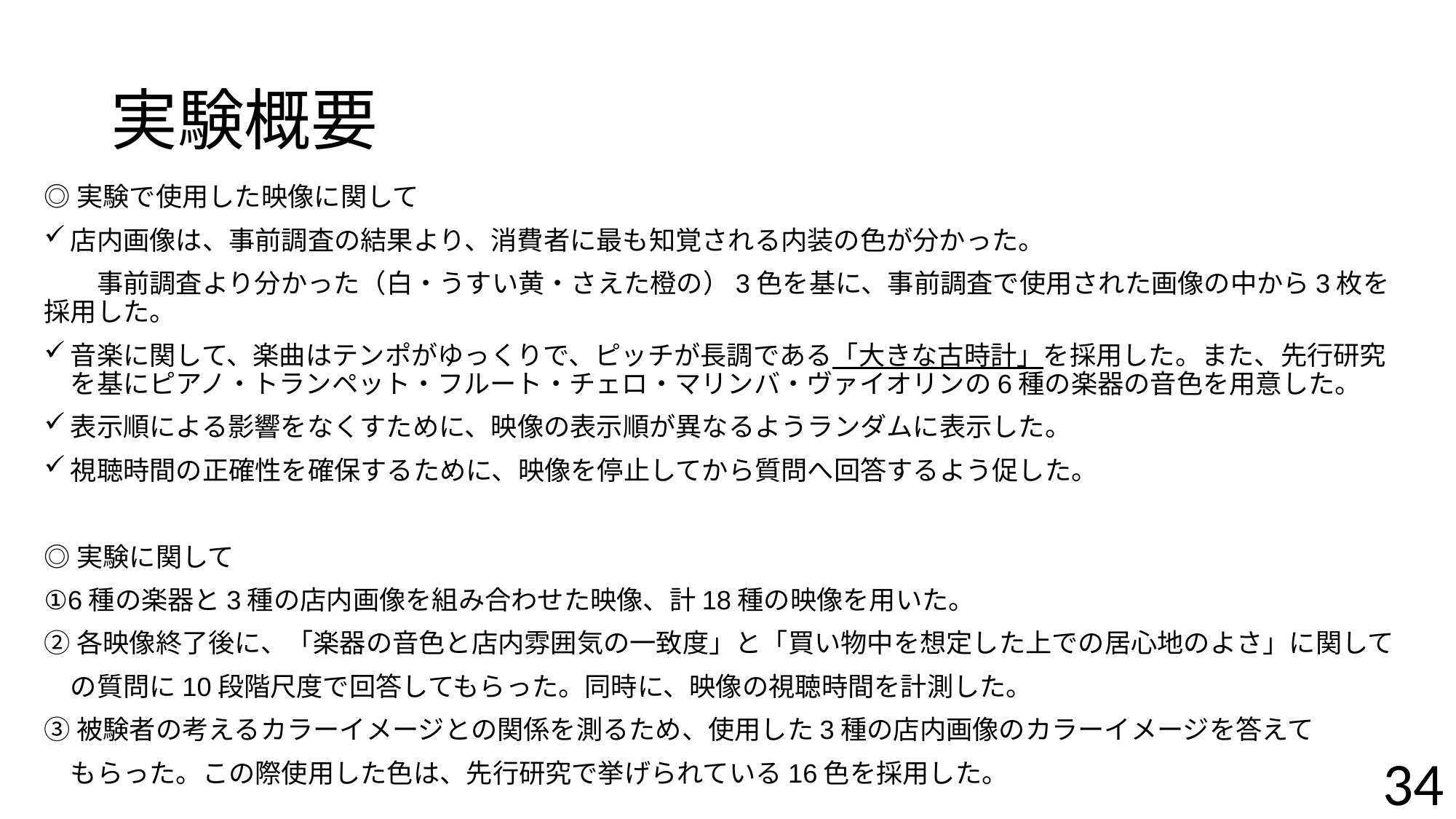

# 実験概要
◎実験で使用した映像に関して
店内画像は、事前調査の結果より、消費者に最も知覚される内装の色が分かった。
　　事前調査より分かった（白・うすい黄・さえた橙の）3色を基に、事前調査で使用された画像の中から3枚を採用した。
音楽に関して、楽曲はテンポがゆっくりで、ピッチが長調である「大きな古時計」を採用した。また、先行研究を基にピアノ・トランペット・フルート・チェロ・マリンバ・ヴァイオリンの6種の楽器の音色を用意した。
表示順による影響をなくすために、映像の表示順が異なるようランダムに表示した。
視聴時間の正確性を確保するために、映像を停止してから質問へ回答するよう促した。

◎実験に関して
①6種の楽器と3種の店内画像を組み合わせた映像、計18種の映像を用いた。
②各映像終了後に、「楽器の音色と店内雰囲気の一致度」と「買い物中を想定した上での居心地のよさ」に関して
　の質問に10段階尺度で回答してもらった。同時に、映像の視聴時間を計測した。
③被験者の考えるカラーイメージとの関係を測るため、使用した3種の店内画像のカラーイメージを答えて
　もらった。この際使用した色は、先行研究で挙げられている16色を採用した。
34